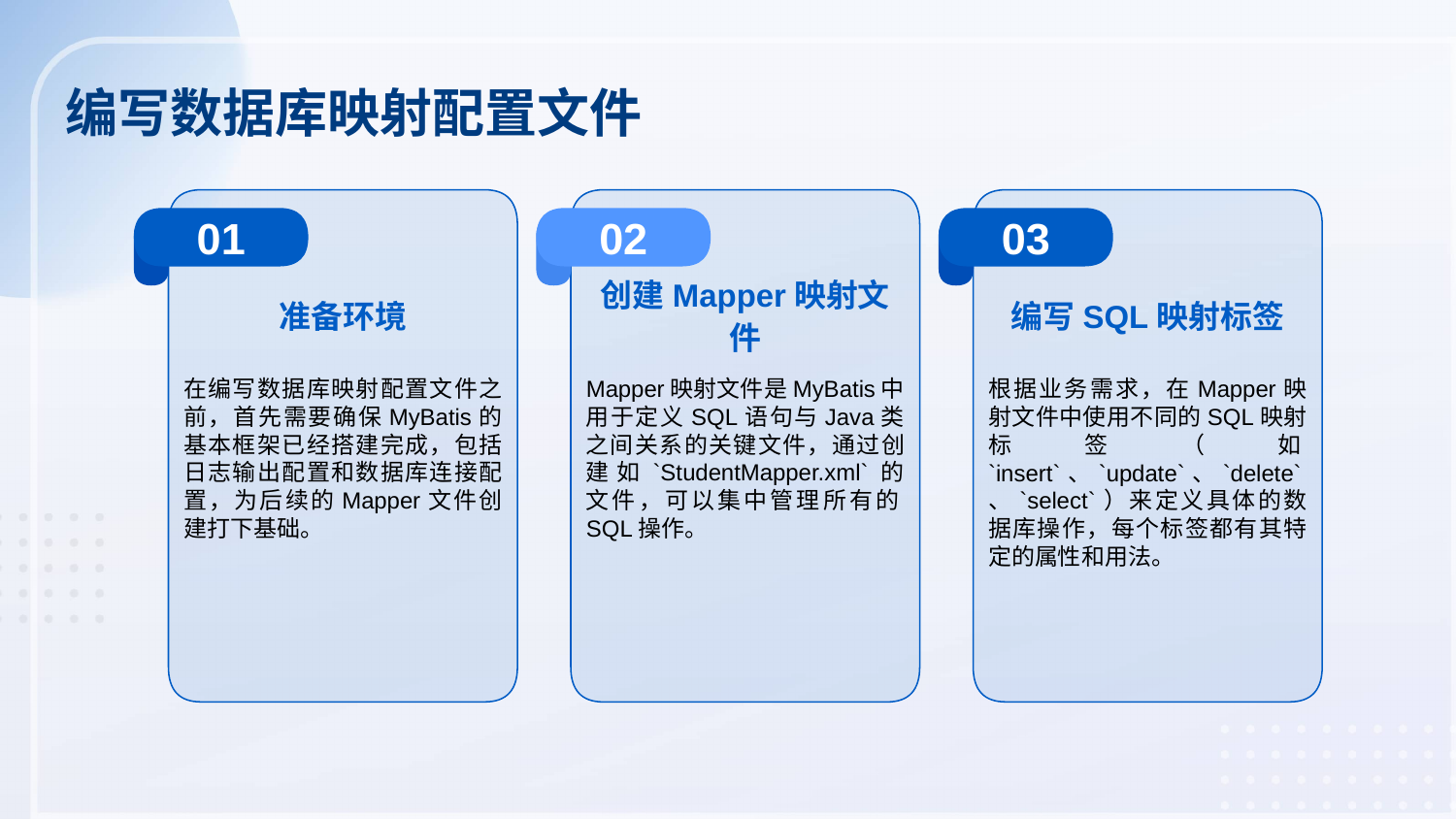

编写数据库映射配置文件

01
02
03

准备环境
创建Mapper映射文件
编写SQL映射标签
在编写数据库映射配置文件之前，首先需要确保MyBatis的基本框架已经搭建完成，包括日志输出配置和数据库连接配置，为后续的Mapper文件创建打下基础。
Mapper映射文件是MyBatis中用于定义SQL语句与Java类之间关系的关键文件，通过创建如`StudentMapper.xml`的文件，可以集中管理所有的SQL操作。
根据业务需求，在Mapper映射文件中使用不同的SQL映射标签（如`insert`、`update`、`delete`、`select`）来定义具体的数据库操作，每个标签都有其特定的属性和用法。